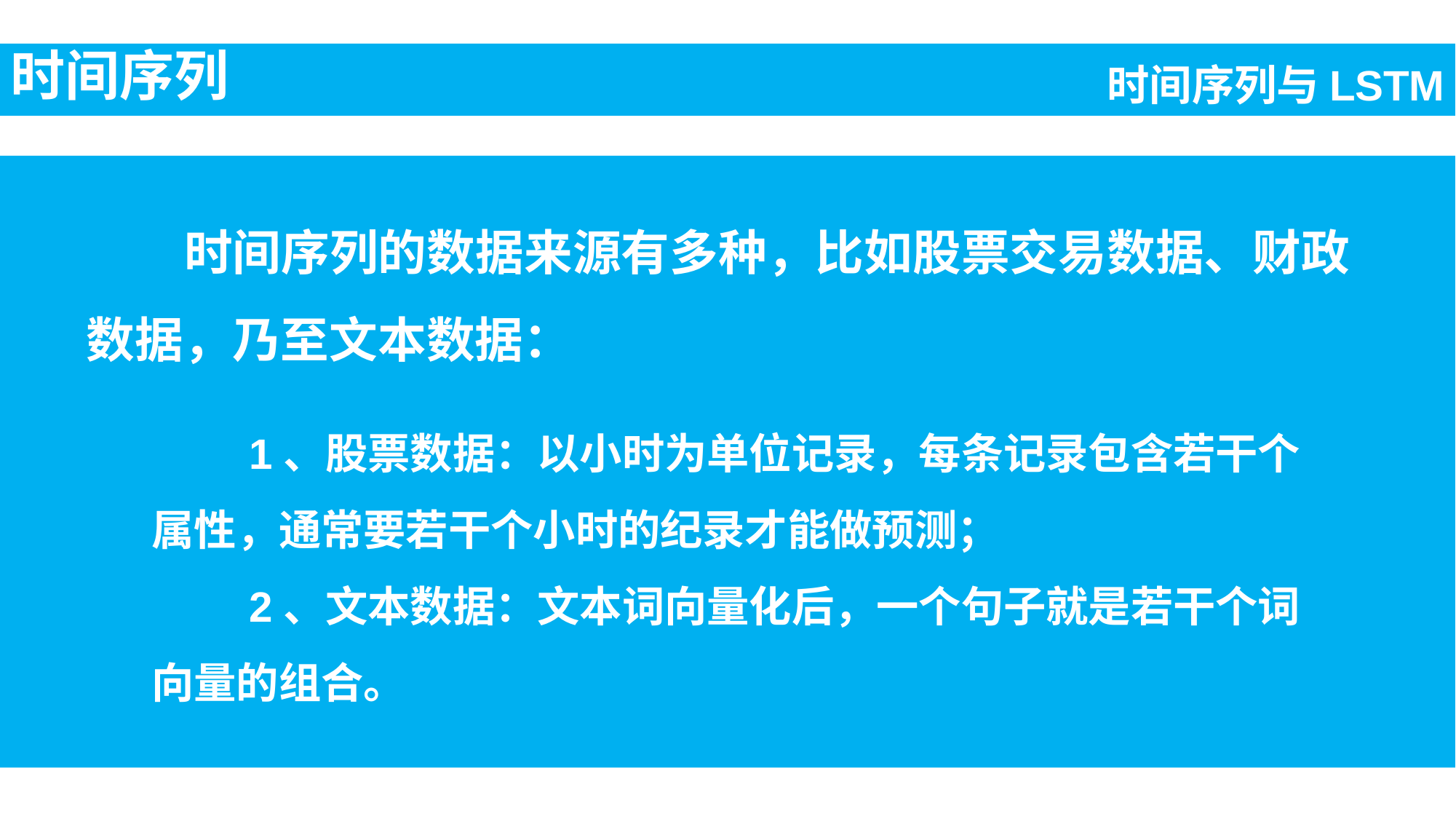

时间序列
时间序列与LSTM
时间序列的数据来源有多种，比如股票交易数据、财政数据，乃至文本数据：
1、股票数据：以小时为单位记录，每条记录包含若干个属性，通常要若干个小时的纪录才能做预测；
2、文本数据：文本词向量化后，一个句子就是若干个词向量的组合。